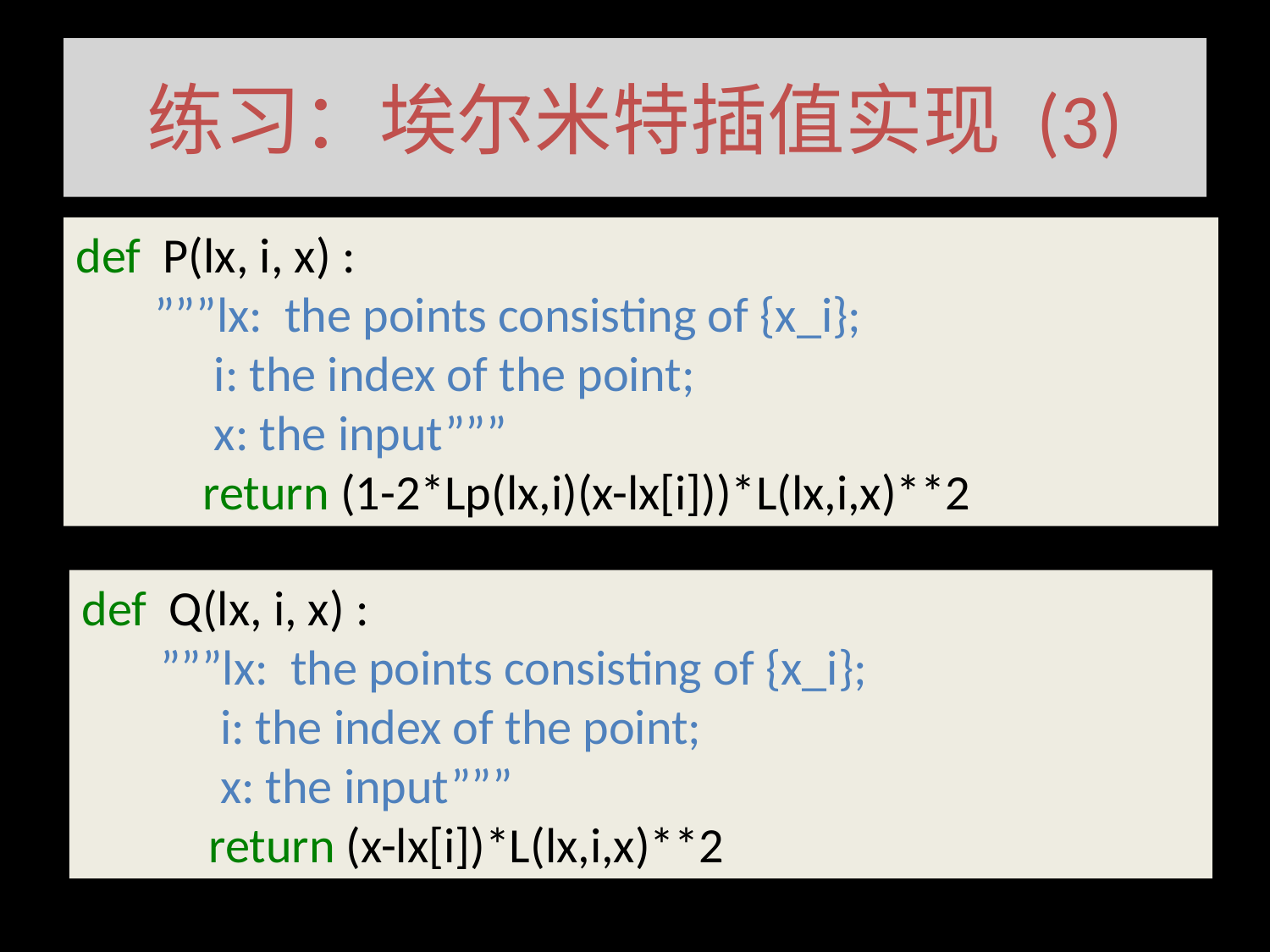

# 练习：埃尔米特插值实现 (3)
def  P(lx, i, x) :
       ”””lx:  the points consisting of {x_i};
	 i: the index of the point;
	 x: the input”””
	return (1-2*Lp(lx,i)(x-lx[i]))*L(lx,i,x)**2
def  Q(lx, i, x) :
       ”””lx:  the points consisting of {x_i};
	 i: the index of the point;
	 x: the input”””
	return (x-lx[i])*L(lx,i,x)**2